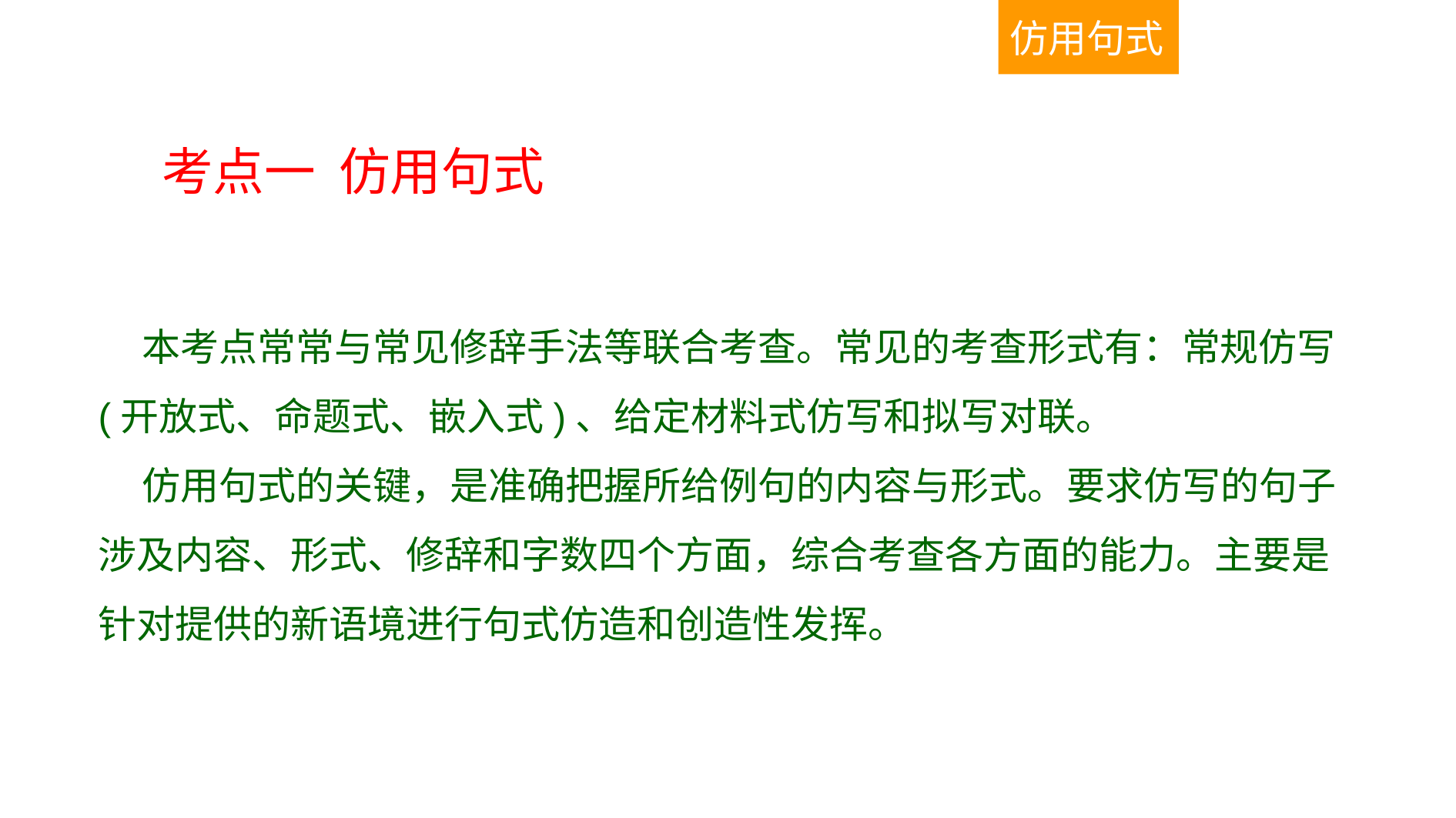

仿用句式
考点一  仿用句式

    本考点常常与常见修辞手法等联合考查。常见的考查形式有：常规仿写(开放式、命题式、嵌入式)、给定材料式仿写和拟写对联。
    仿用句式的关键，是准确把握所给例句的内容与形式。要求仿写的句子涉及内容、形式、修辞和字数四个方面，综合考查各方面的能力。主要是针对提供的新语境进行句式仿造和创造性发挥。